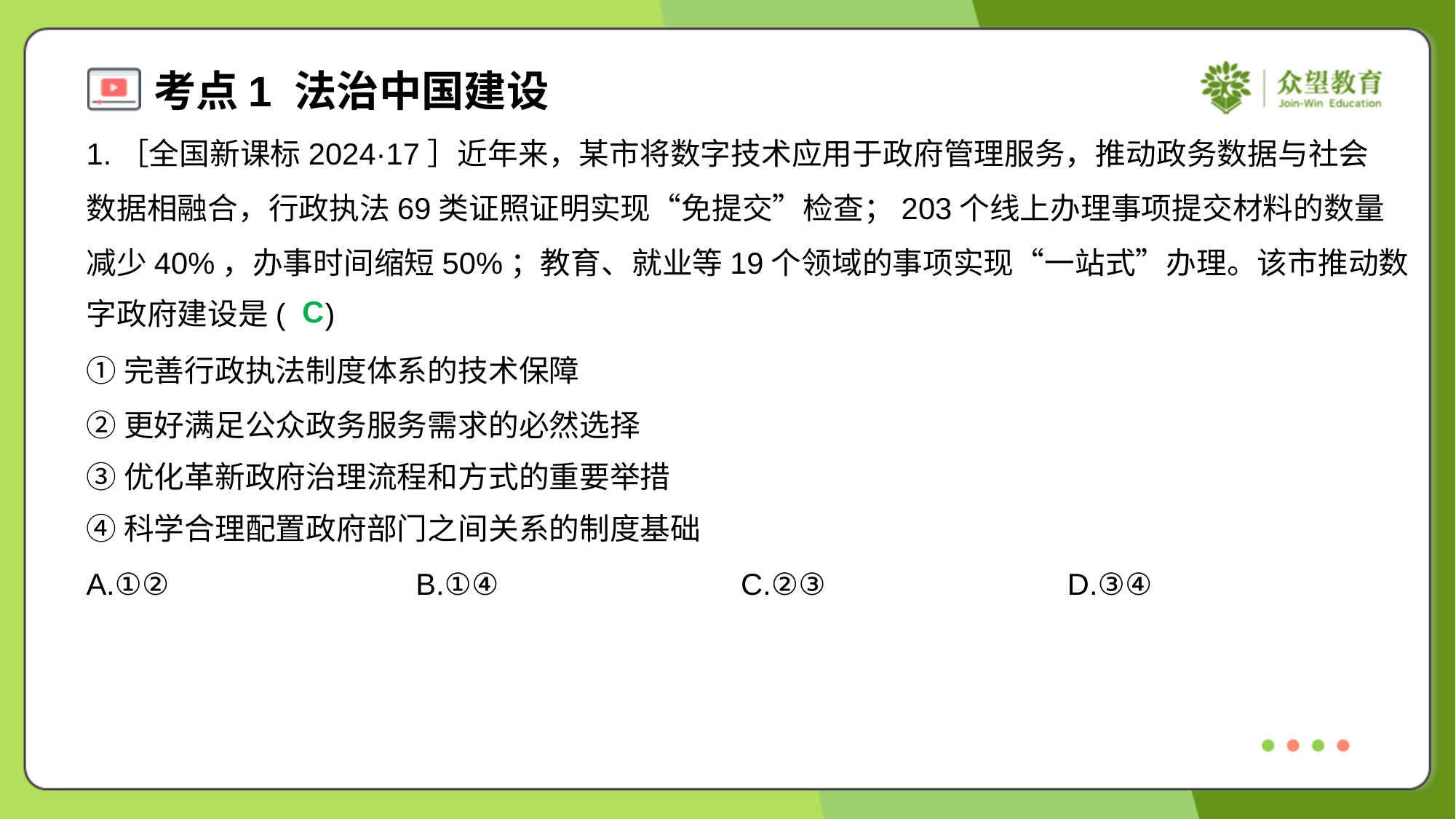

1.［全国新课标2024·17］近年来，某市将数字技术应用于政府管理服务，推动政务数据与社会
数据相融合，行政执法69类证照证明实现“免提交”检查；203个线上办理事项提交材料的数量
减少40%，办事时间缩短50%；教育、就业等19个领域的事项实现“一站式”办理。该市推动数
字政府建设是(     )
C
①完善行政执法制度体系的技术保障
②更好满足公众政务服务需求的必然选择
③优化革新政府治理流程和方式的重要举措
④科学合理配置政府部门之间关系的制度基础
A.①②	B.①④	C.②③	D.③④